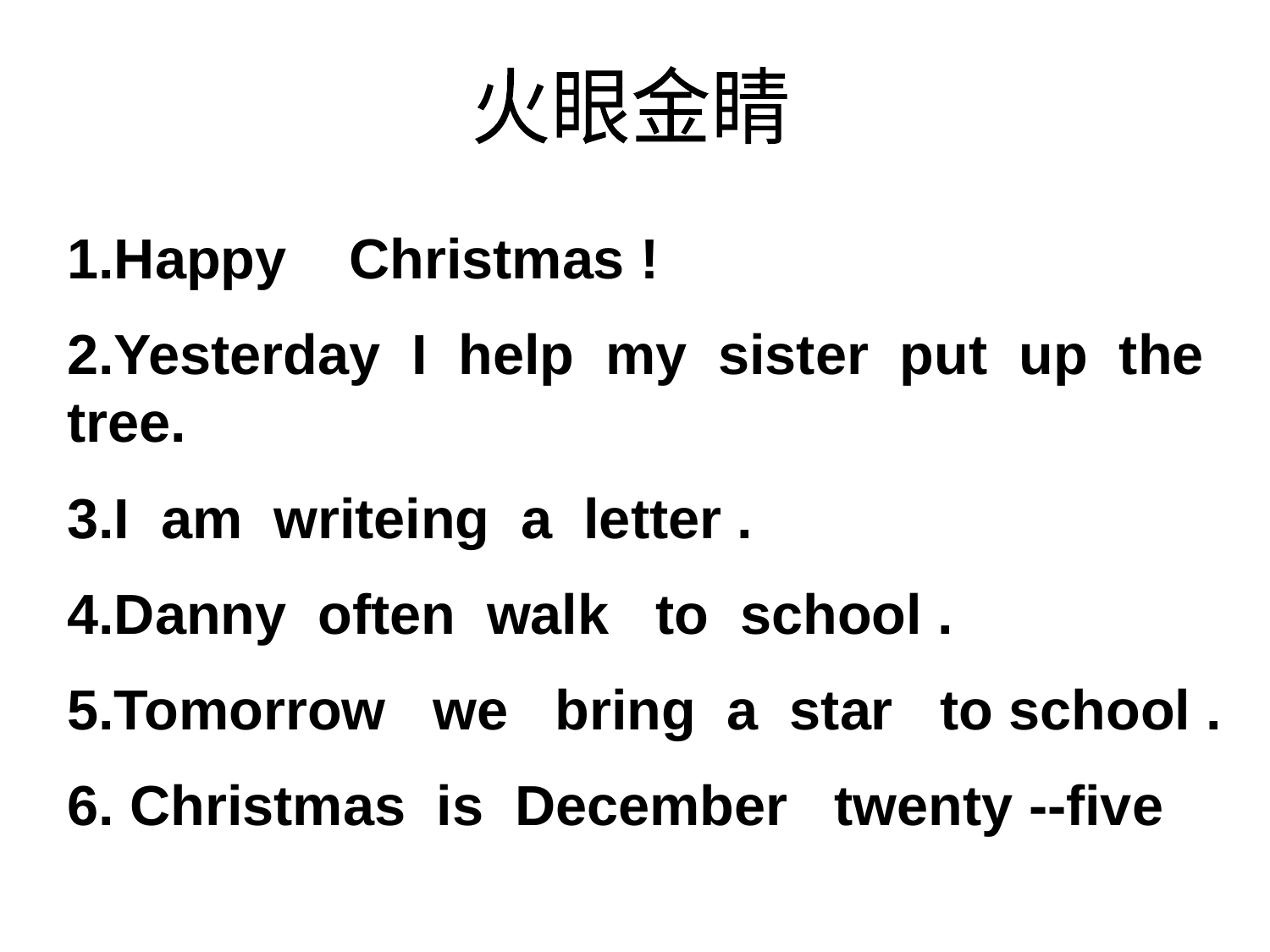

火眼金睛

1.Happy    Christmas !
2.Yesterday  I  help  my  sister  put  up  the tree.
3.I  am  writeing  a  letter .
4.Danny  often  walk   to  school .
5.Tomorrow   we   bring  a  star   to school .
6. Christmas  is  December   twenty --five